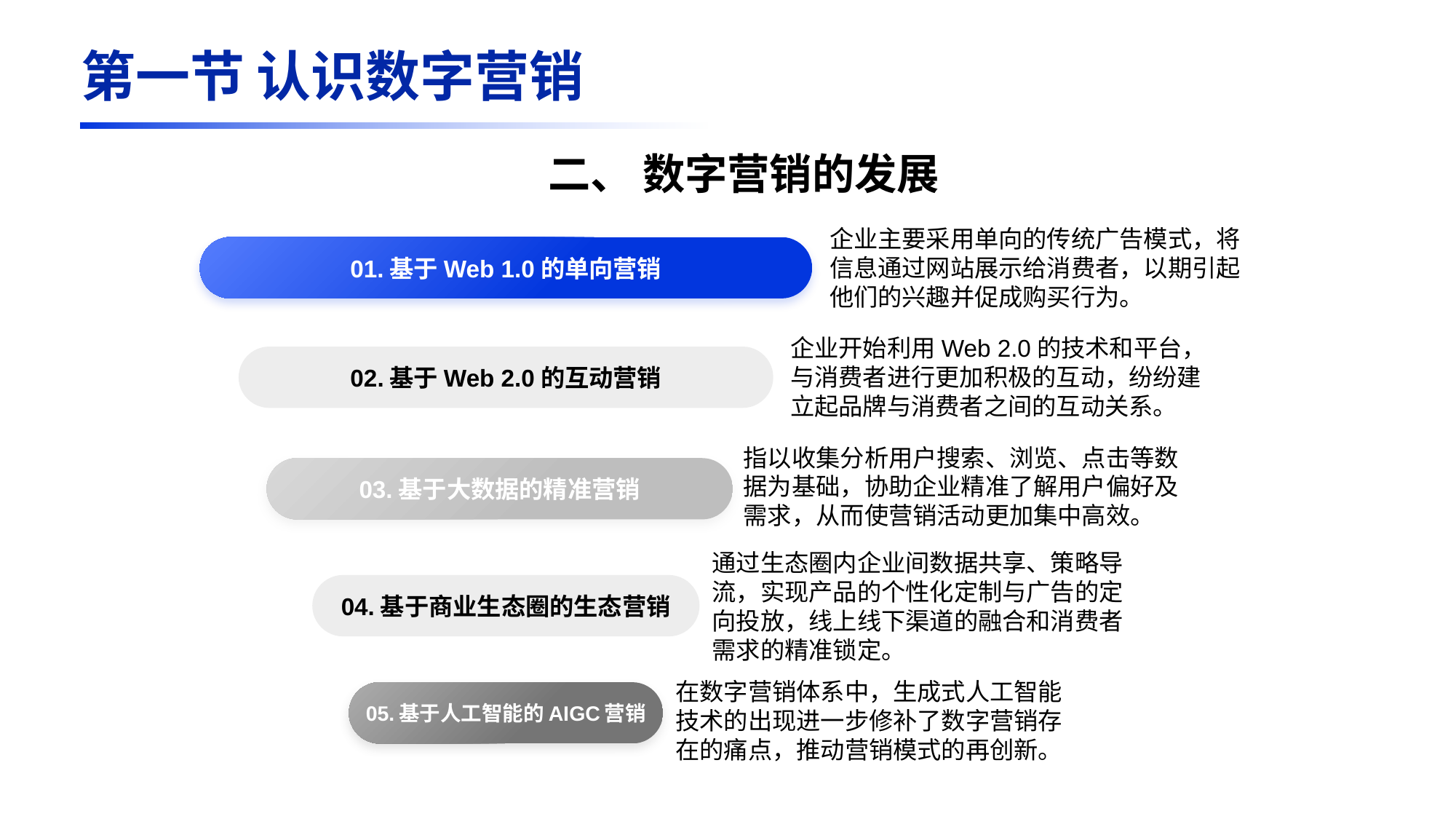

第一节 认识数字营销
二、 数字营销的发展
01.基于Web 1.0的单向营销
02.基于Web 2.0的互动营销
03.基于大数据的精准营销
04.基于商业生态圈的生态营销
05.基于人工智能的AIGC营销
企业主要采用单向的传统广告模式，将信息通过网站展示给消费者，以期引起他们的兴趣并促成购买行为。
企业开始利用Web 2.0的技术和平台，与消费者进行更加积极的互动，纷纷建立起品牌与消费者之间的互动关系。
指以收集分析用户搜索、浏览、点击等数据为基础，协助企业精准了解用户偏好及需求，从而使营销活动更加集中高效。
通过生态圈内企业间数据共享、策略导流，实现产品的个性化定制与广告的定向投放，线上线下渠道的融合和消费者需求的精准锁定。
在数字营销体系中，生成式人工智能技术的出现进一步修补了数字营销存在的痛点，推动营销模式的再创新。